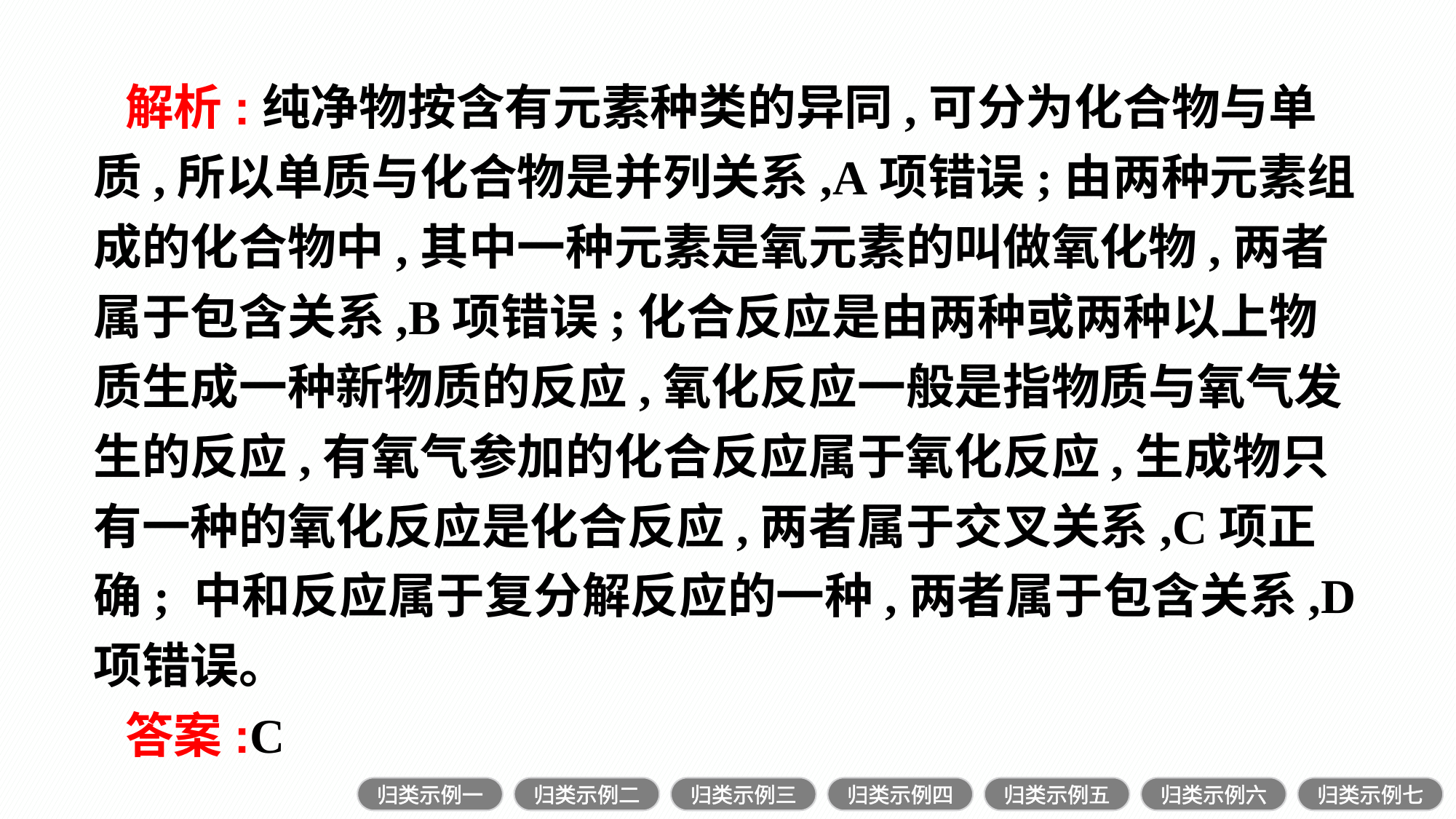

解析:纯净物按含有元素种类的异同,可分为化合物与单质,所以单质与化合物是并列关系,A项错误;由两种元素组成的化合物中,其中一种元素是氧元素的叫做氧化物,两者属于包含关系,B项错误;化合反应是由两种或两种以上物质生成一种新物质的反应,氧化反应一般是指物质与氧气发生的反应,有氧气参加的化合反应属于氧化反应,生成物只有一种的氧化反应是化合反应,两者属于交叉关系,C项正确; 中和反应属于复分解反应的一种,两者属于包含关系,D项错误。
答案:C